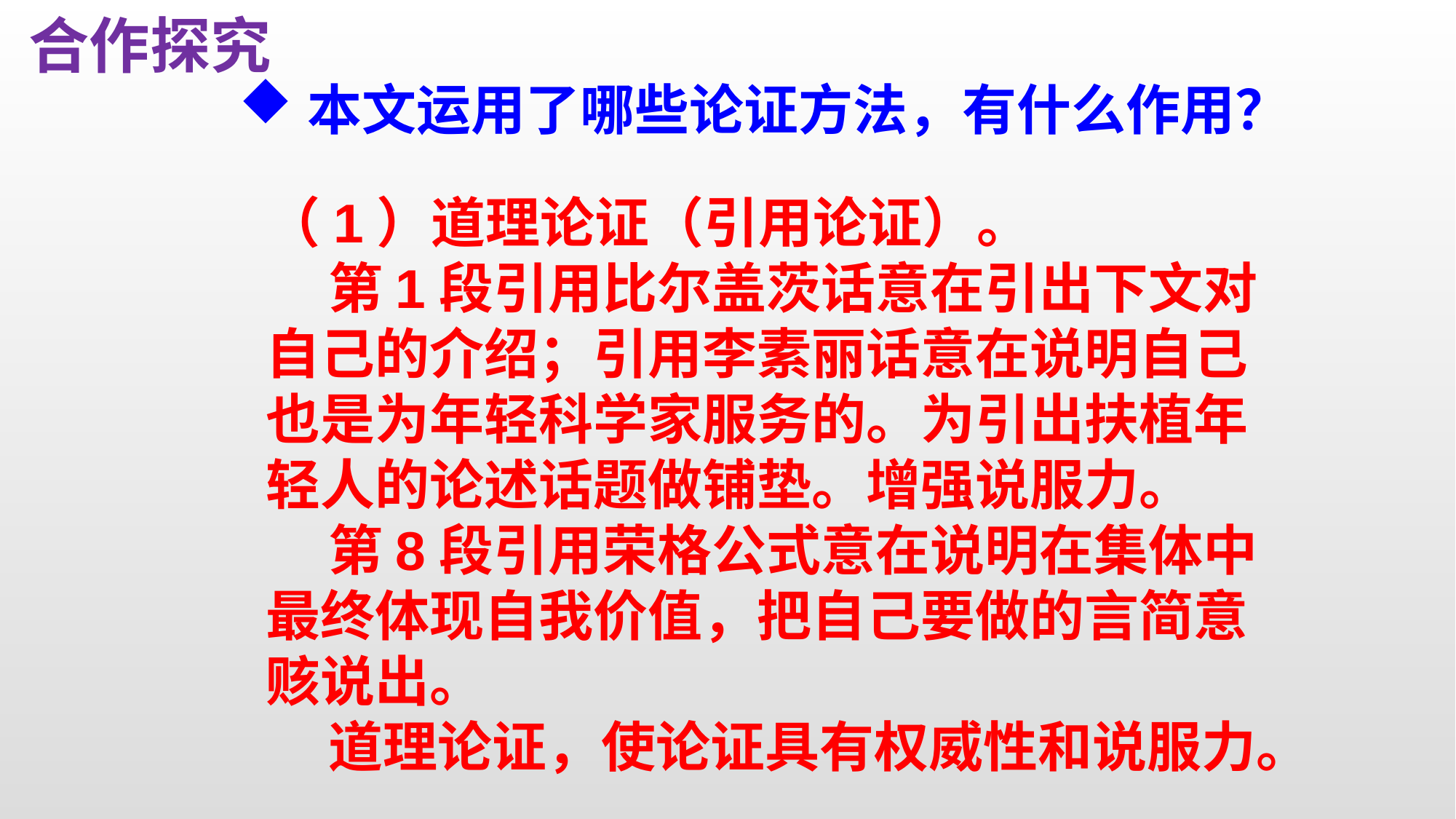

合作探究
本文运用了哪些论证方法，有什么作用？
（1）道理论证（引用论证）。
    第1段引用比尔盖茨话意在引出下文对自己的介绍；引用李素丽话意在说明自己也是为年轻科学家服务的。为引出扶植年轻人的论述话题做铺垫。增强说服力。
    第8段引用荣格公式意在说明在集体中最终体现自我价值，把自己要做的言简意赅说出。
    道理论证，使论证具有权威性和说服力。